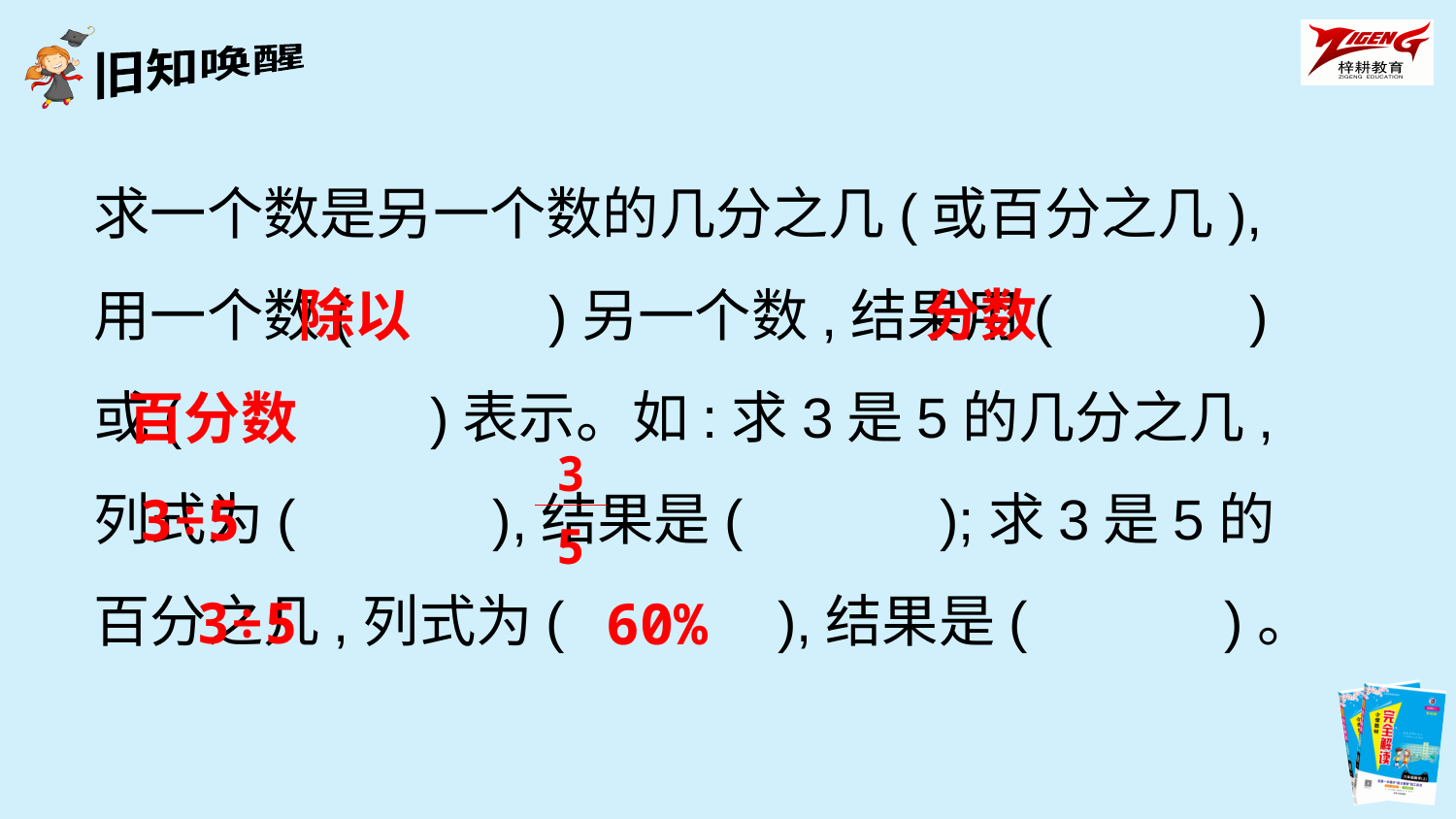

求一个数是另一个数的几分之几(或百分之几),用一个数(　　　)另一个数,结果用(　　　)或(　　　    )表示。如:求3是5的几分之几,列式为(　　　),结果是(　　　);求3是5的百分之几,列式为( 　　　),结果是(　　　)。
除以
分数
百分数
| 3 |
| --- |
| 5 |
3÷5
3÷5
60%